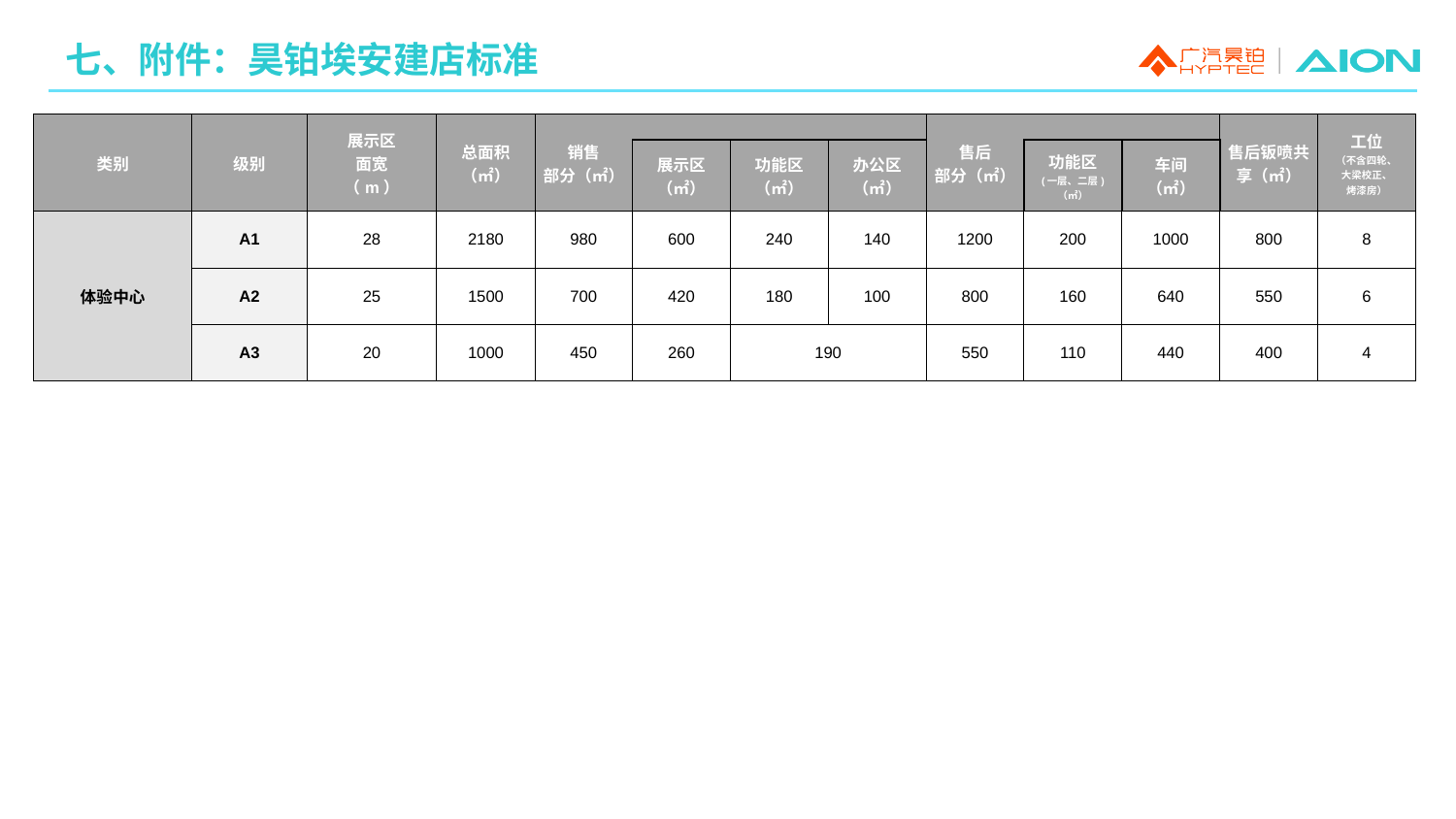

七、附件：昊铂埃安建店标准
| 类别 | 级别 | 展示区 面宽 （m） | 总面积 （㎡） | 销售 部分（㎡） |  |  |  | 售后 部分（㎡） |  |  | 售后钣喷共享（㎡） | 工位 （不含四轮、 大梁校正、 烤漆房） |
| --- | --- | --- | --- | --- | --- | --- | --- | --- | --- | --- | --- | --- |
|  |  |  |  |  | 展示区 （㎡） | 功能区 （㎡） | 办公区 （㎡） |  | 功能区 (一层、二层) （㎡） | 车间 （㎡） |  |  |
| 体验中心 | A1 | 28 | 2180 | 980 | 600 | 240 | 140 | 1200 | 200 | 1000 | 800 | 8 |
|  | A2 | 25 | 1500 | 700 | 420 | 180 | 100 | 800 | 160 | 640 | 550 | 6 |
|  | A3 | 20 | 1000 | 450 | 260 | 190 |  | 550 | 110 | 440 | 400 | 4 |